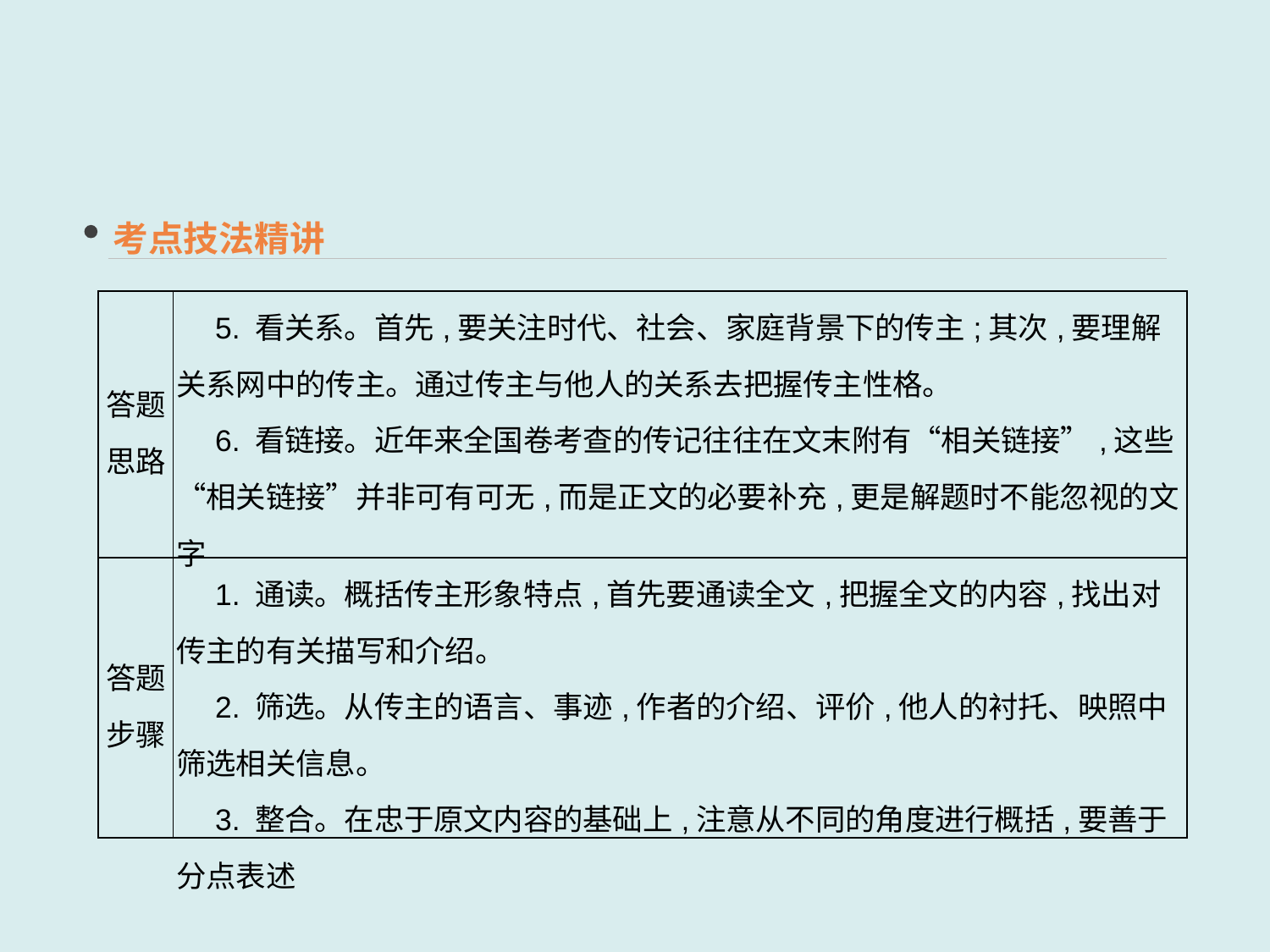

考点技法精讲

| 答题思路 | 5. 看关系。首先,要关注时代、社会、家庭背景下的传主;其次,要理解关系网中的传主。通过传主与他人的关系去把握传主性格。 　6. 看链接。近年来全国卷考查的传记往往在文末附有“相关链接”,这些“相关链接”并非可有可无,而是正文的必要补充,更是解题时不能忽视的文字 |
| --- | --- |
| 答题步骤 | 1. 通读。概括传主形象特点,首先要通读全文,把握全文的内容,找出对传主的有关描写和介绍。 　2. 筛选。从传主的语言、事迹,作者的介绍、评价,他人的衬托、映照中筛选相关信息。 　3. 整合。在忠于原文内容的基础上,注意从不同的角度进行概括,要善于分点表述 |